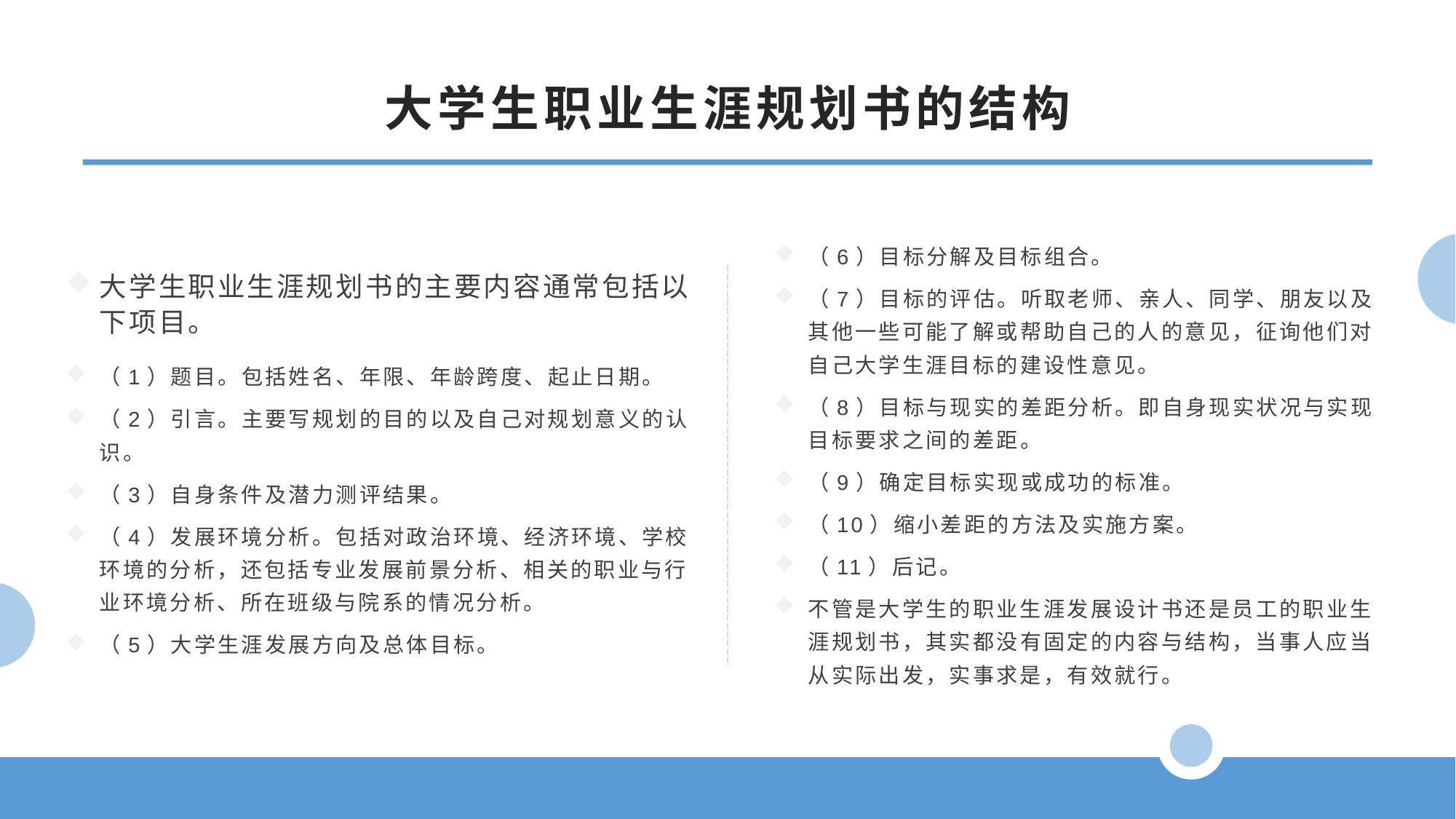

大学生职业生涯规划书的结构

（6）目标分解及目标组合。
（7）目标的评估。听取老师、亲人、同学、朋友以及其他一些可能了解或帮助自己的人的意见，征询他们对自己大学生涯目标的建设性意见。
（8）目标与现实的差距分析。即自身现实状况与实现目标要求之间的差距。
（9）确定目标实现或成功的标准。
（10）缩小差距的方法及实施方案。
（11）后记。
不管是大学生的职业生涯发展设计书还是员工的职业生涯规划书，其实都没有固定的内容与结构，当事人应当从实际出发，实事求是，有效就行。
大学生职业生涯规划书的主要内容通常包括以下项目。
（1）题目。包括姓名、年限、年龄跨度、起止日期。
（2）引言。主要写规划的目的以及自己对规划意义的认识。
（3）自身条件及潜力测评结果。
（4）发展环境分析。包括对政治环境、经济环境、学校环境的分析，还包括专业发展前景分析、相关的职业与行业环境分析、所在班级与院系的情况分析。
（5）大学生涯发展方向及总体目标。